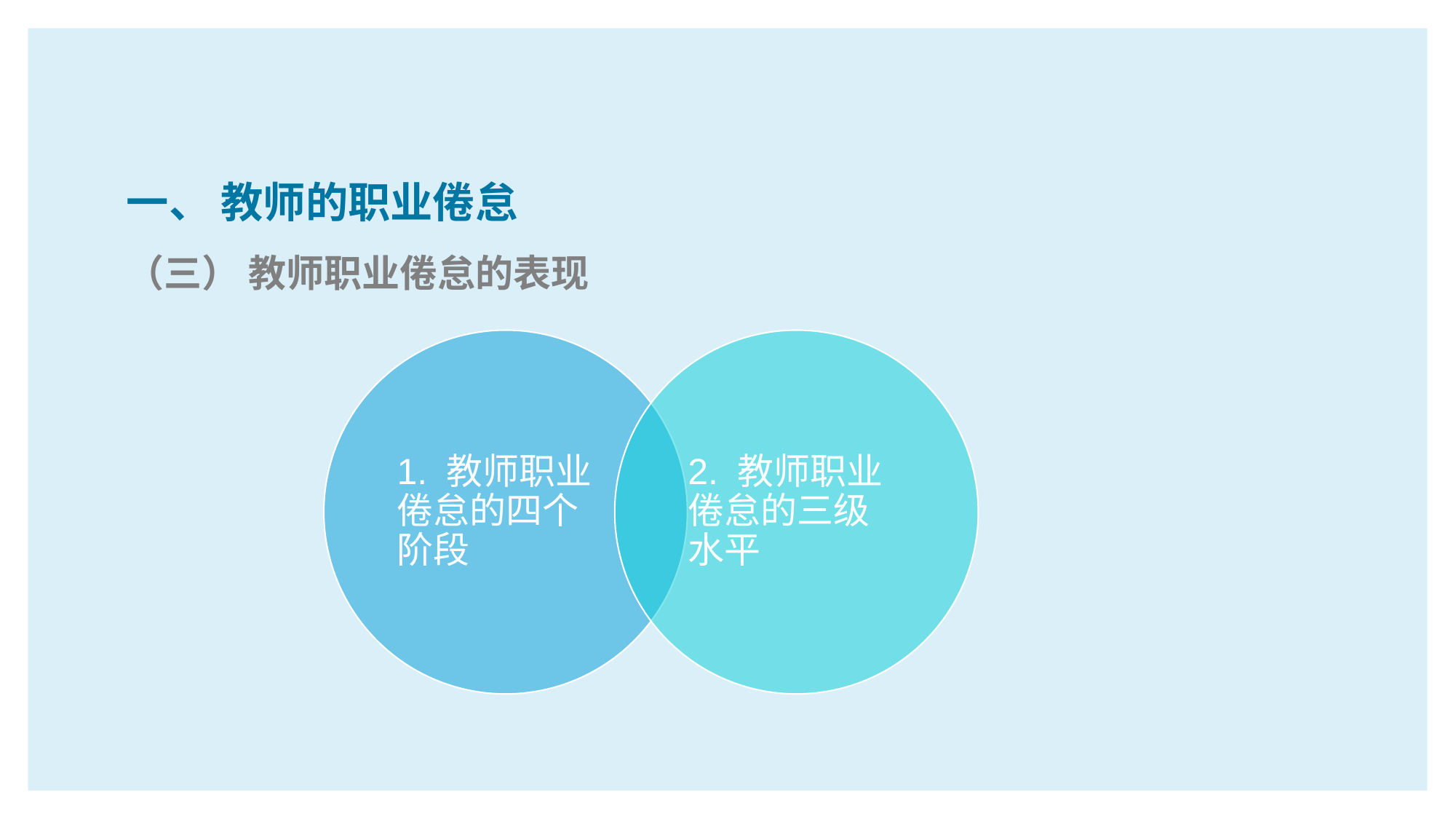

一、 教师的职业倦怠
（三） 教师职业倦怠的表现

1. 教师职业倦怠的四个阶段
2. 教师职业倦怠的三级水平